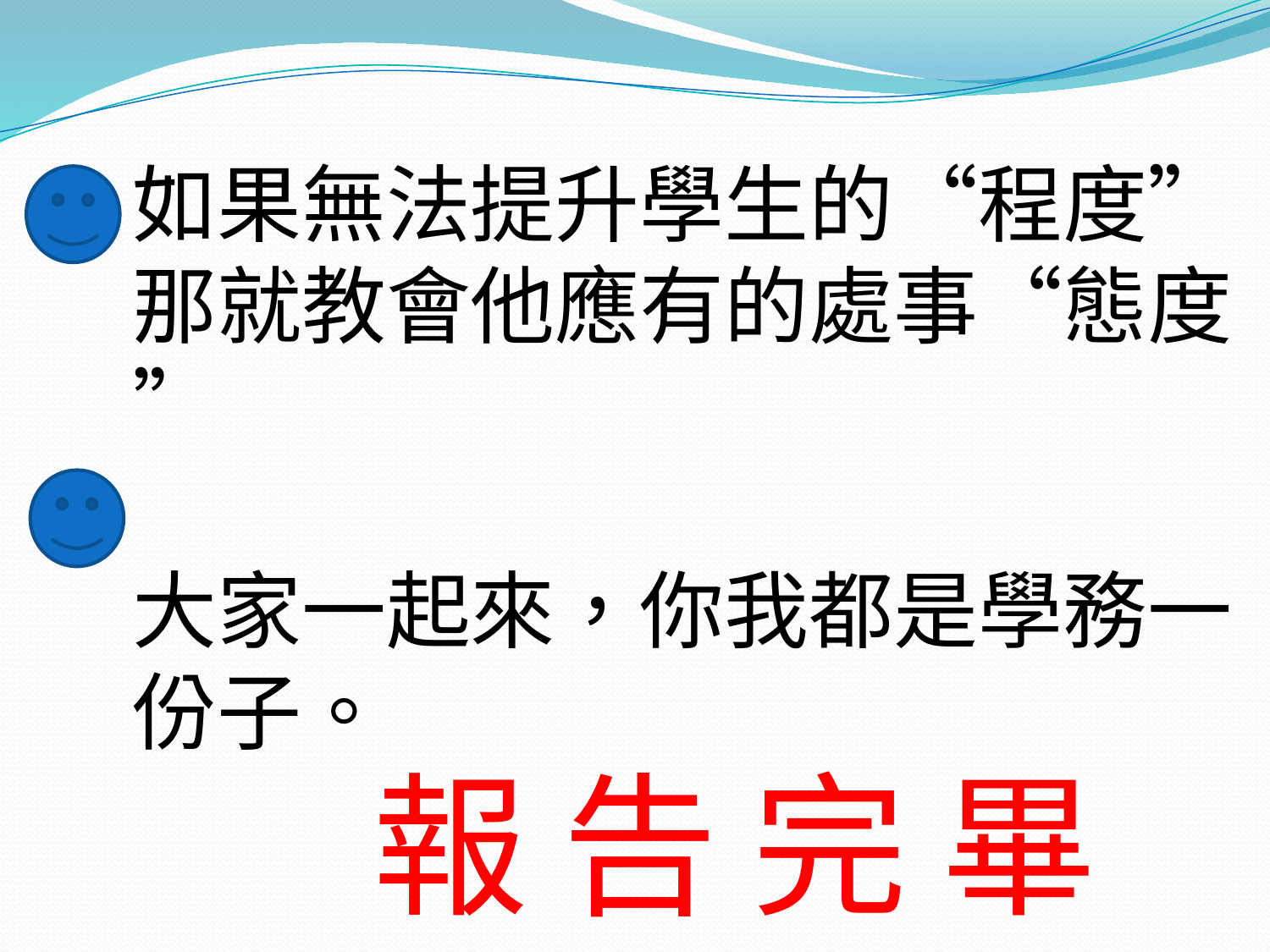

如果無法提升學生的“程度”那就教會他應有的處事“態度”

大家一起來，你我都是學務一份子。

報 告 完 畢